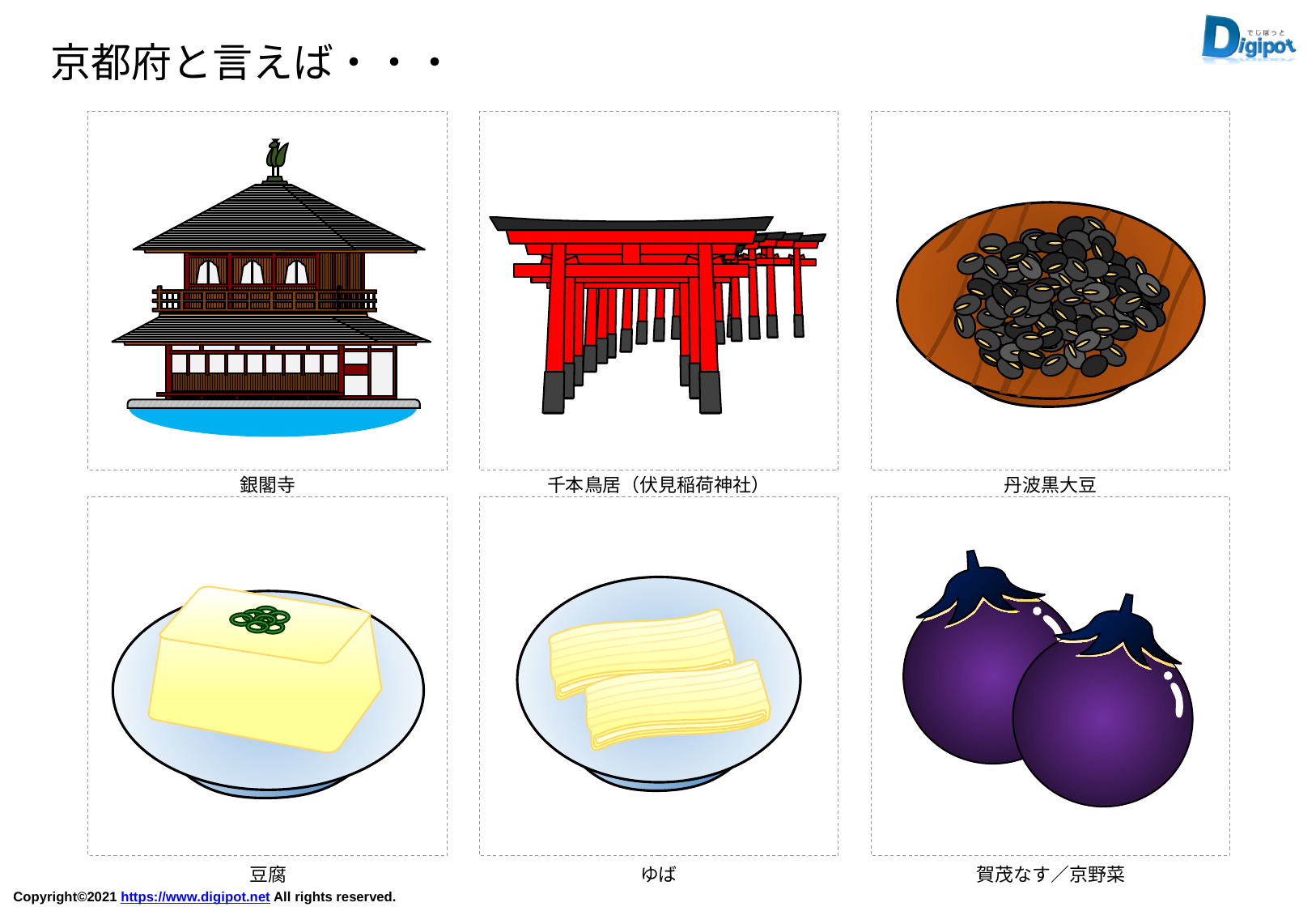

京都府と言えば・・・

銀閣寺
千本鳥居（伏見稲荷神社）
丹波黒大豆

豆腐
ゆば
賀茂なす／京野菜